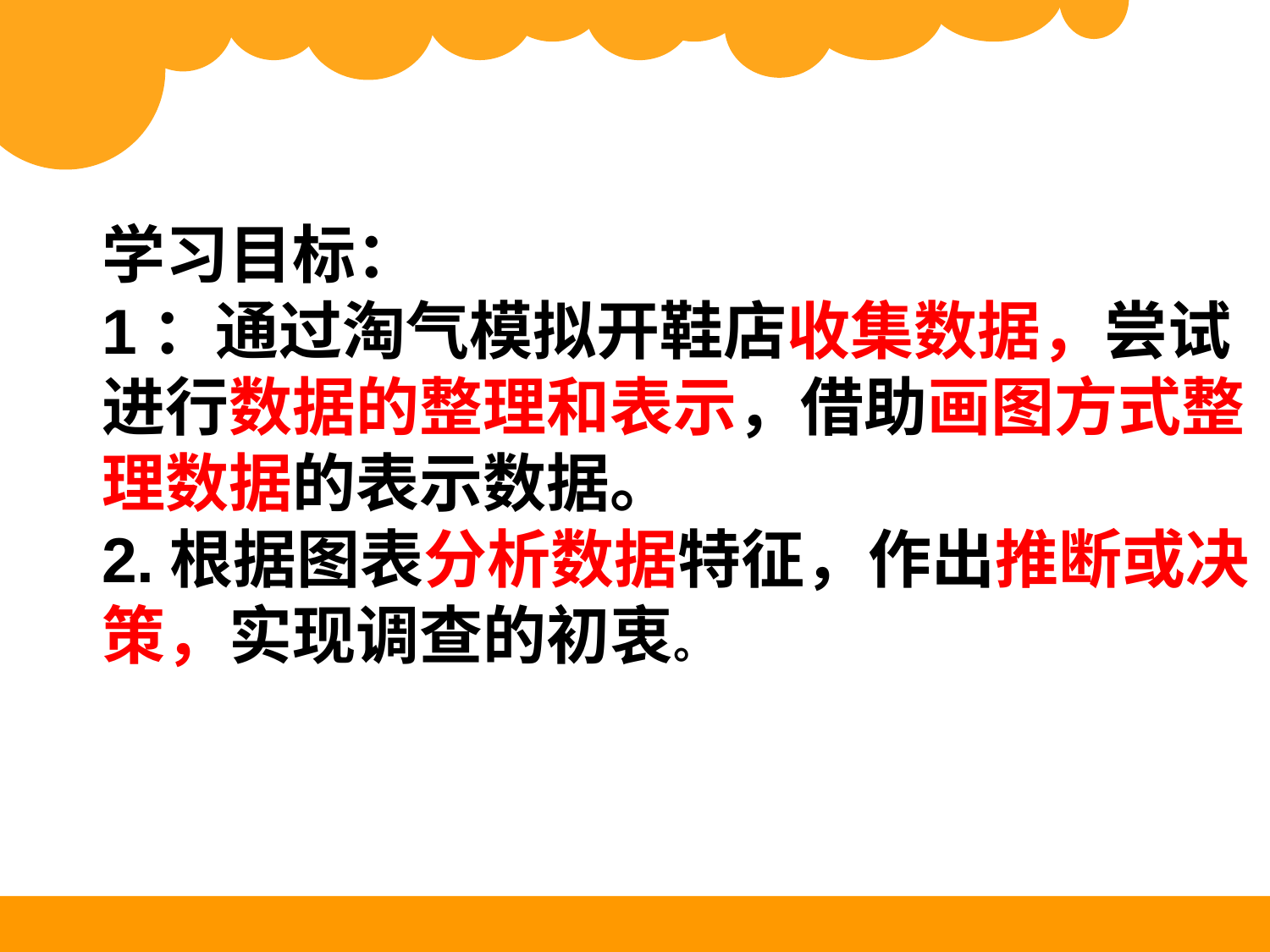

学习目标：
1：通过淘气模拟开鞋店收集数据，尝试进行数据的整理和表示，借助画图方式整理数据的表示数据。
2.根据图表分析数据特征，作出推断或决策，实现调查的初衷。